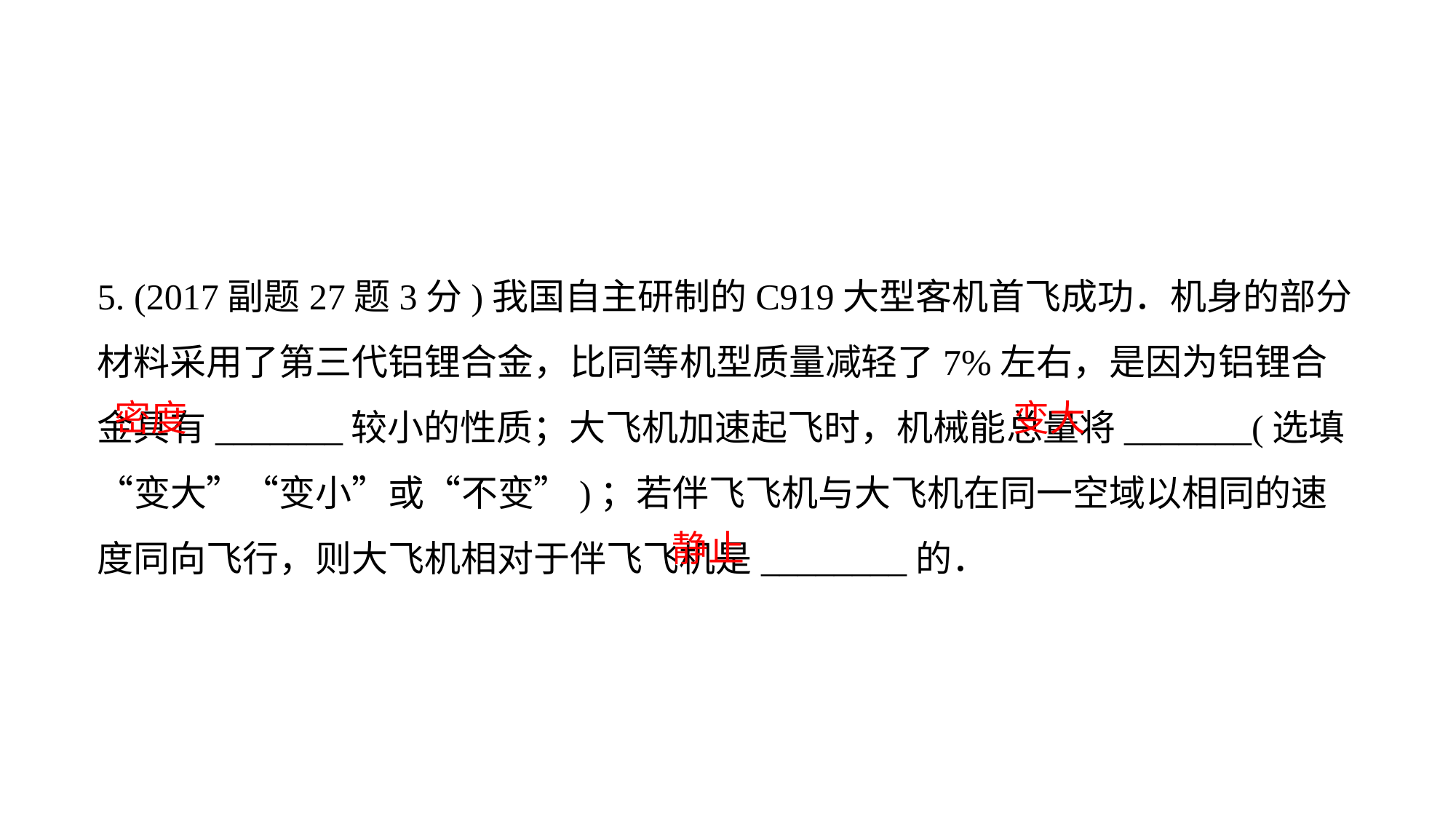

5. (2017副题27题3分)我国自主研制的C919大型客机首飞成功．机身的部分材料采用了第三代铝锂合金，比同等机型质量减轻了7%左右，是因为铝锂合金具有_______较小的性质；大飞机加速起飞时，机械能总量将_______(选填“变大”“变小”或“不变”)；若伴飞飞机与大飞机在同一空域以相同的速度同向飞行，则大飞机相对于伴飞飞机是________的．
密度
变大
静止